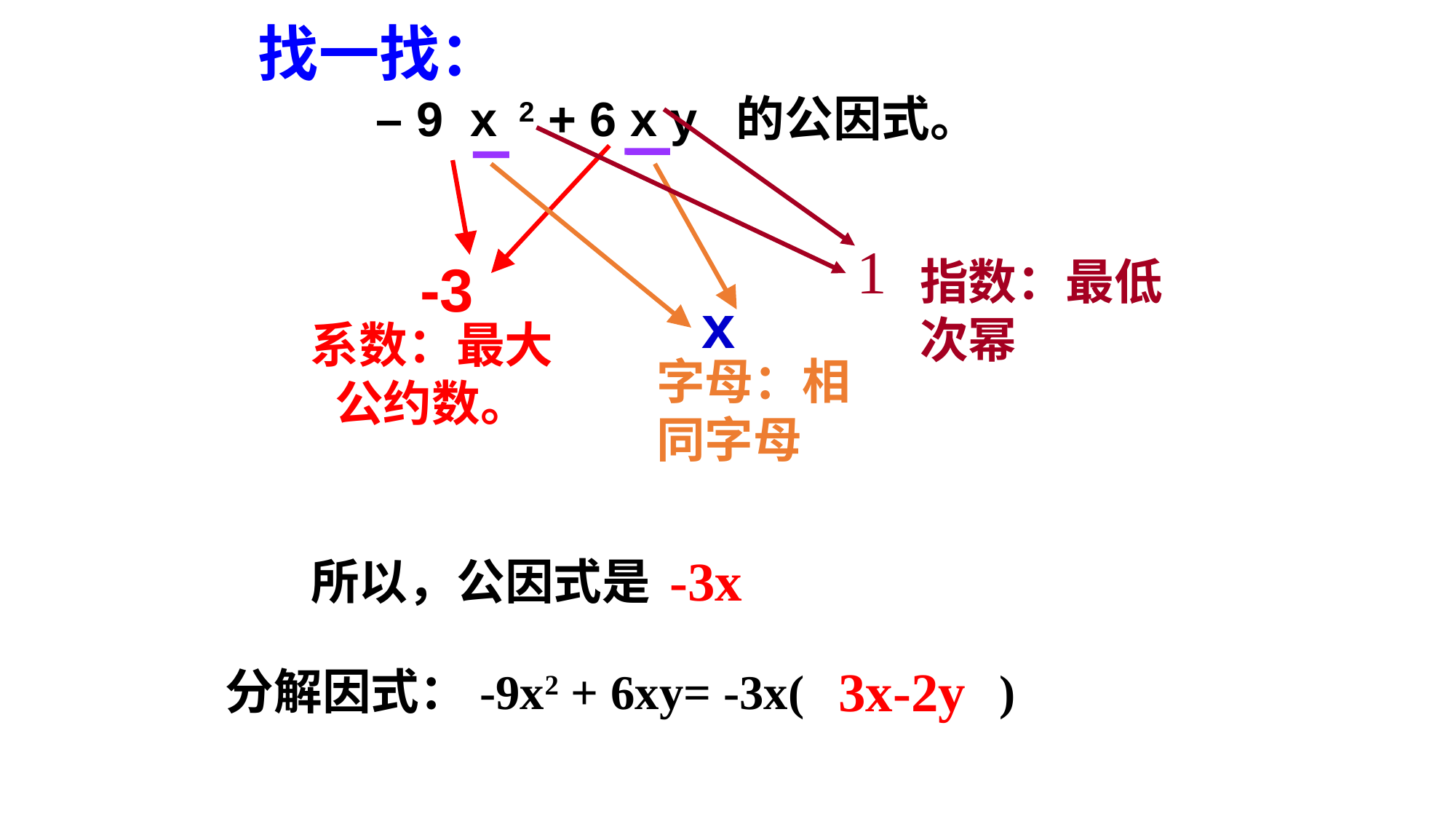

– 9  x  2 + 6 x y  的公因式。
找一找：

1
-3
指数：最低次幂
x
系数：最大
公约数。
字母：相同字母

-3x
所以，公因式是
3x-2y
分解因式：-9x2 + 6xy= -3x(                )